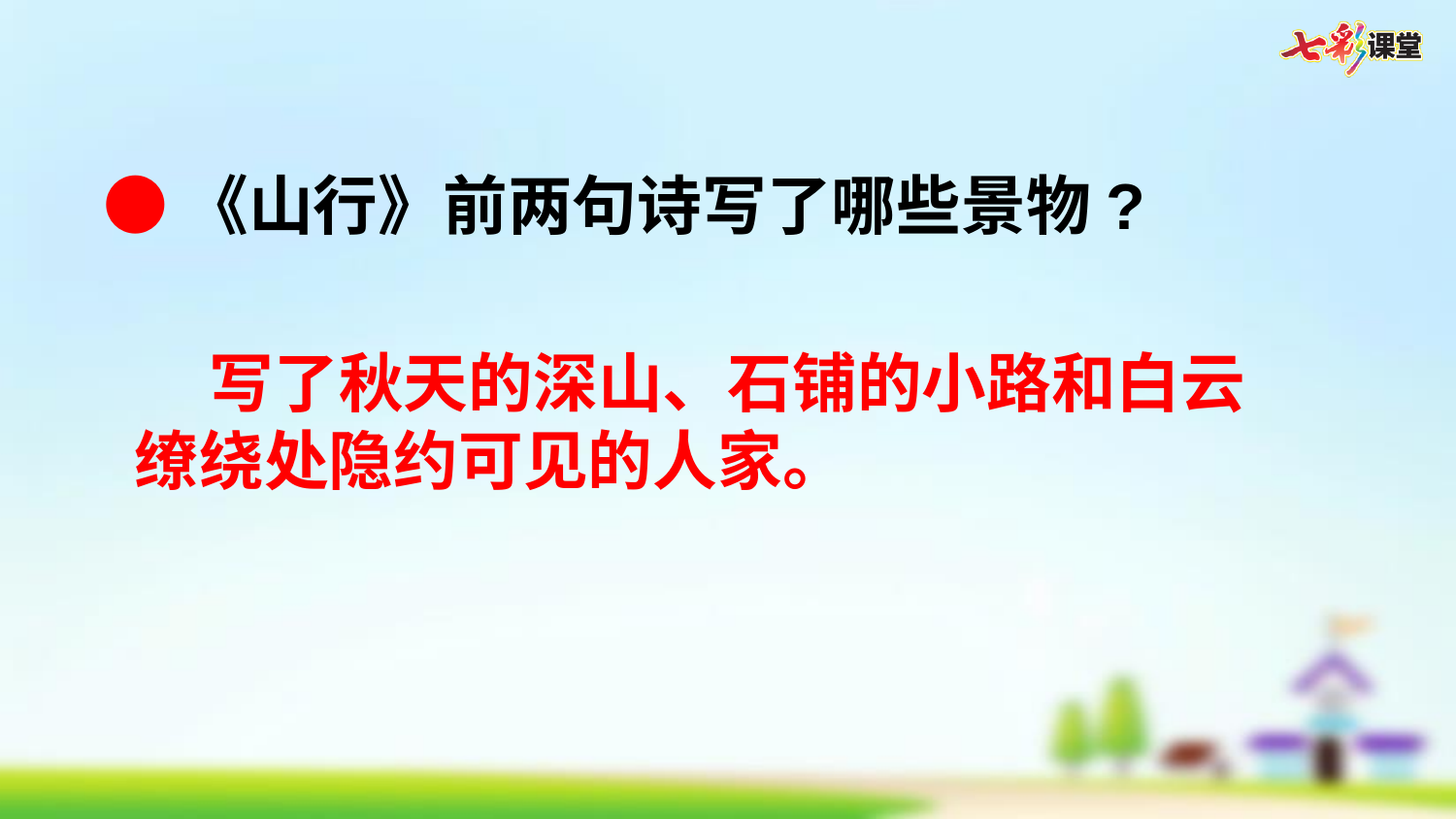

●《山行》前两句诗写了哪些景物?
    写了秋天的深山、石铺的小路和白云缭绕处隐约可见的人家。